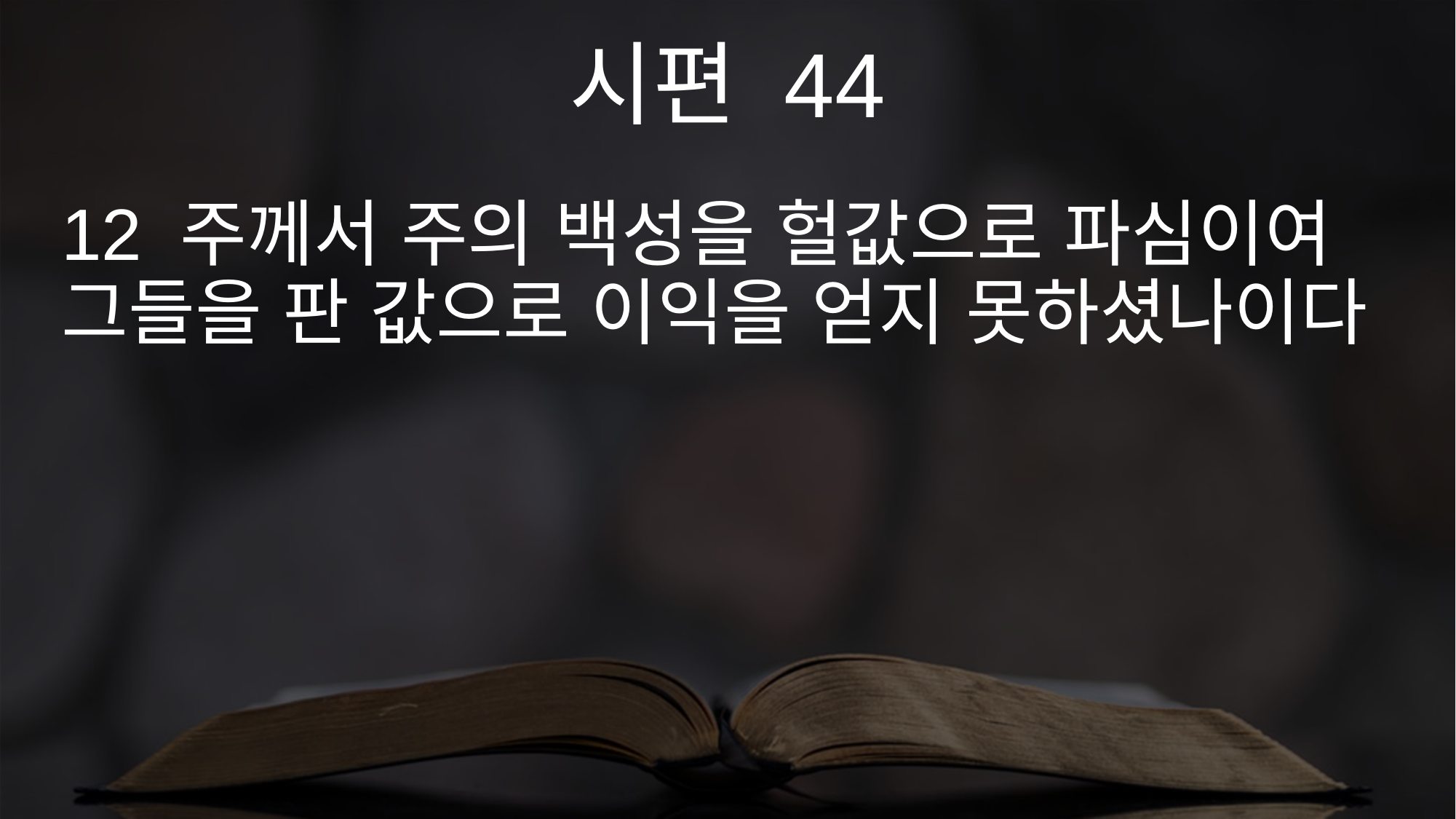

시편 44
12 주께서 주의 백성을 헐값으로 파심이여 그들을 판 값으로 이익을 얻지 못하셨나이다